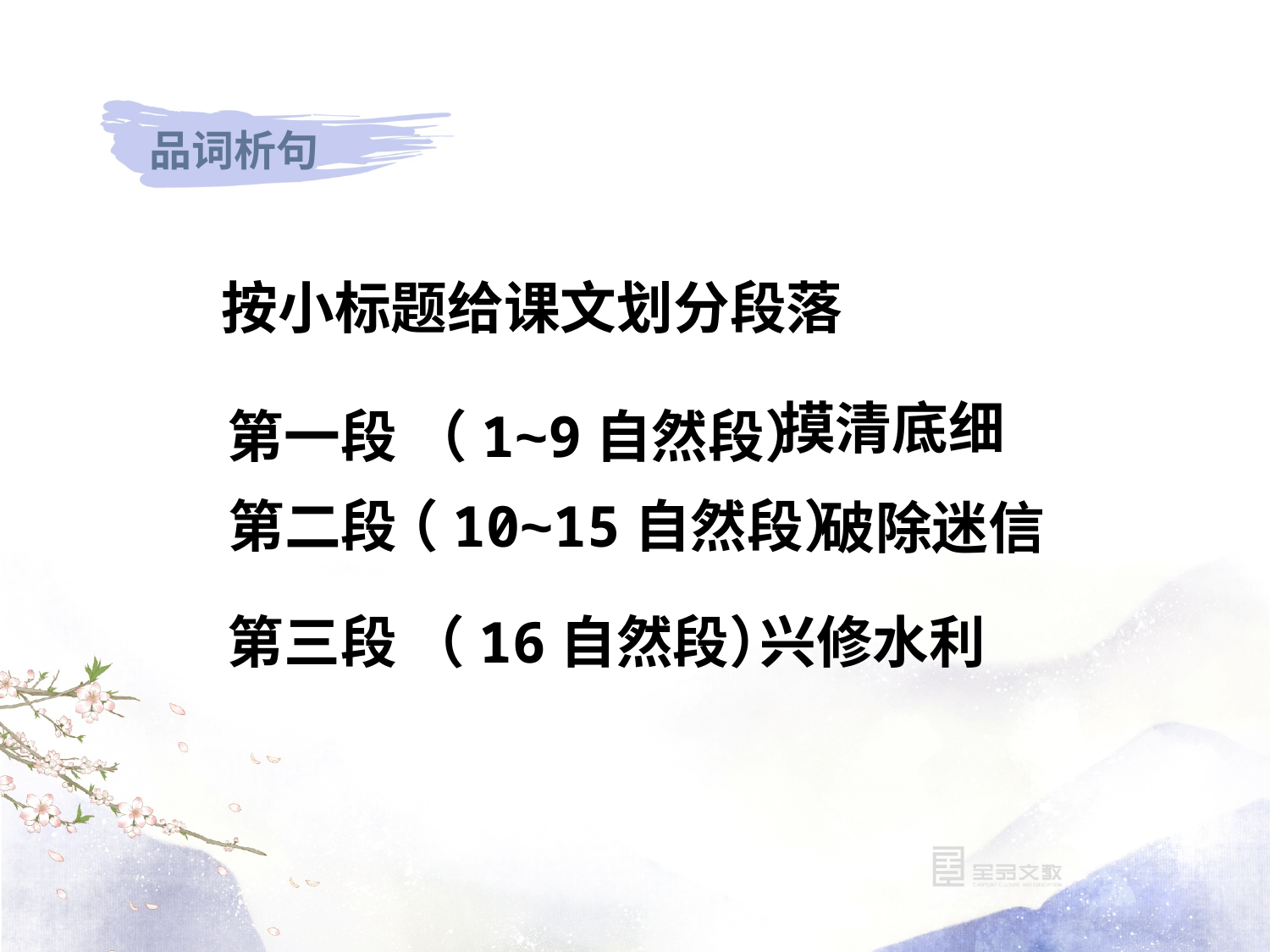

按小标题给课文划分段落
摸清底细
（1~9自然段）
第一段
第二段
（10~15自然段）
破除迷信
第三段
兴修水利
（16自然段）